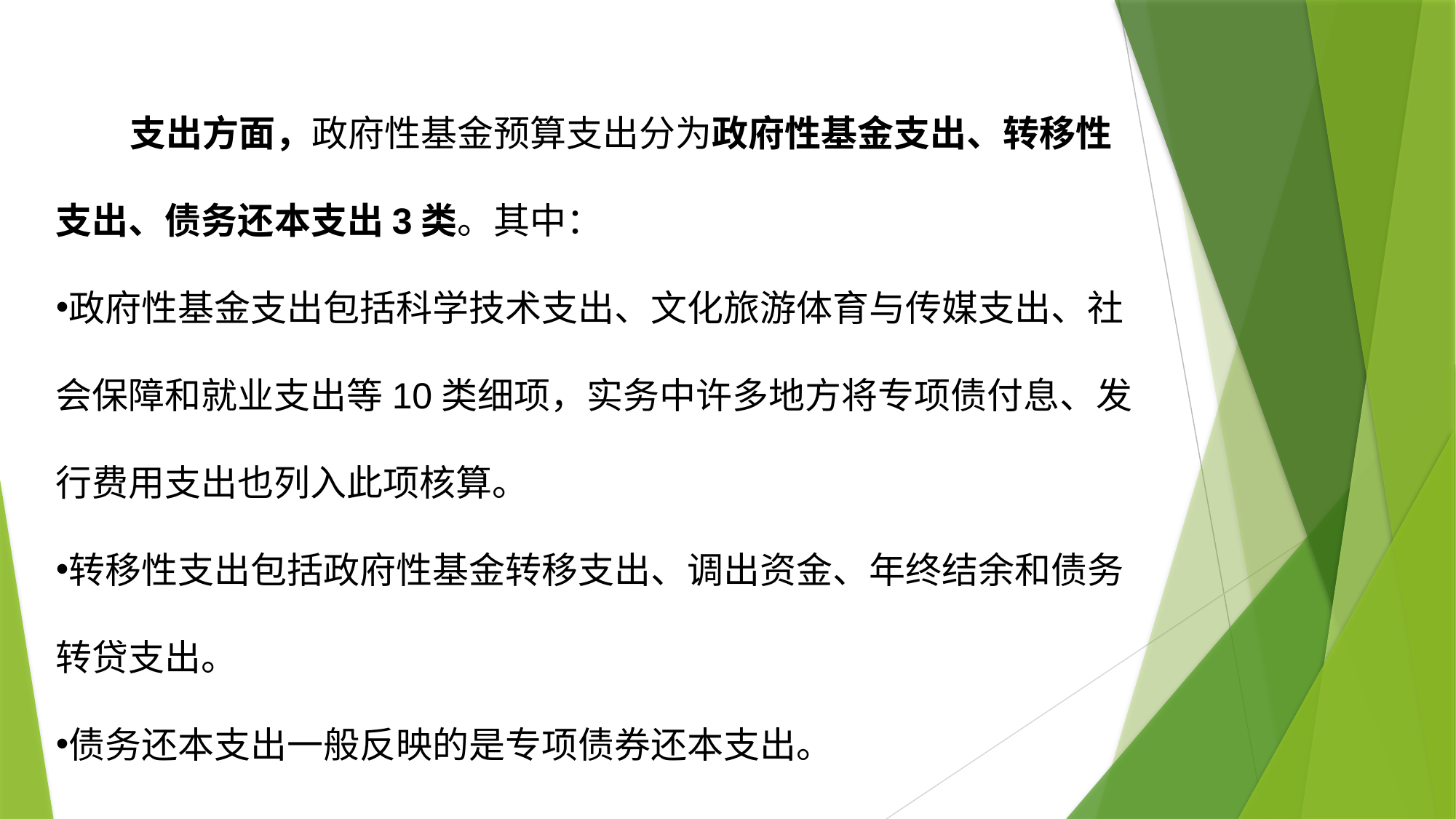

支出方面，政府性基金预算支出分为政府性基金支出、转移性支出、债务还本支出3类。其中：
政府性基金支出包括科学技术支出、文化旅游体育与传媒支出、社会保障和就业支出等10类细项，实务中许多地方将专项债付息、发行费用支出也列入此项核算。
转移性支出包括政府性基金转移支出、调出资金、年终结余和债务转贷支出。
债务还本支出一般反映的是专项债券还本支出。